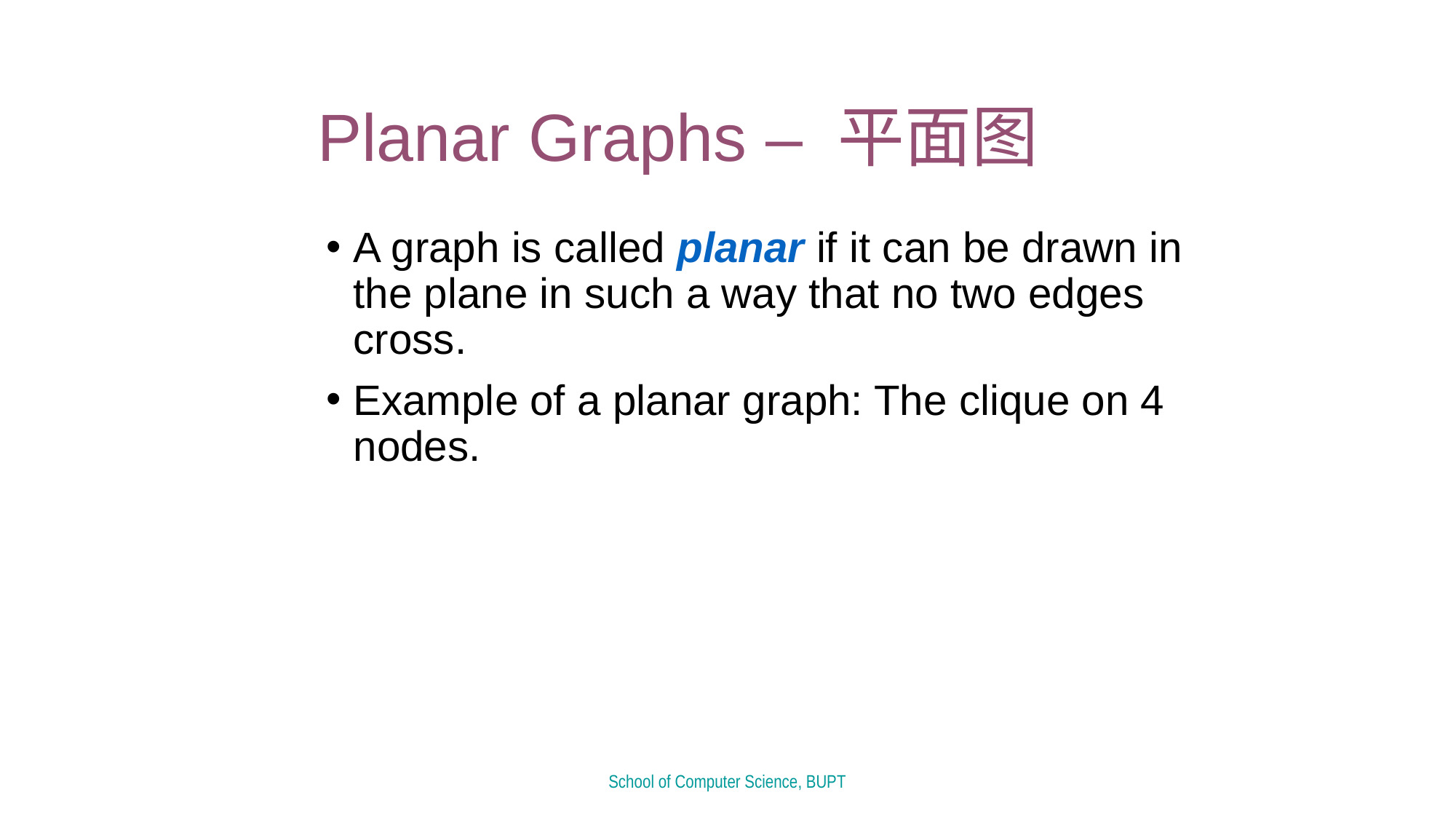

# Planar Graphs – 平面图
A graph is called planar if it can be drawn in the plane in such a way that no two edges cross.
Example of a planar graph: The clique on 4 nodes.
33

School of Computer Science, BUPT